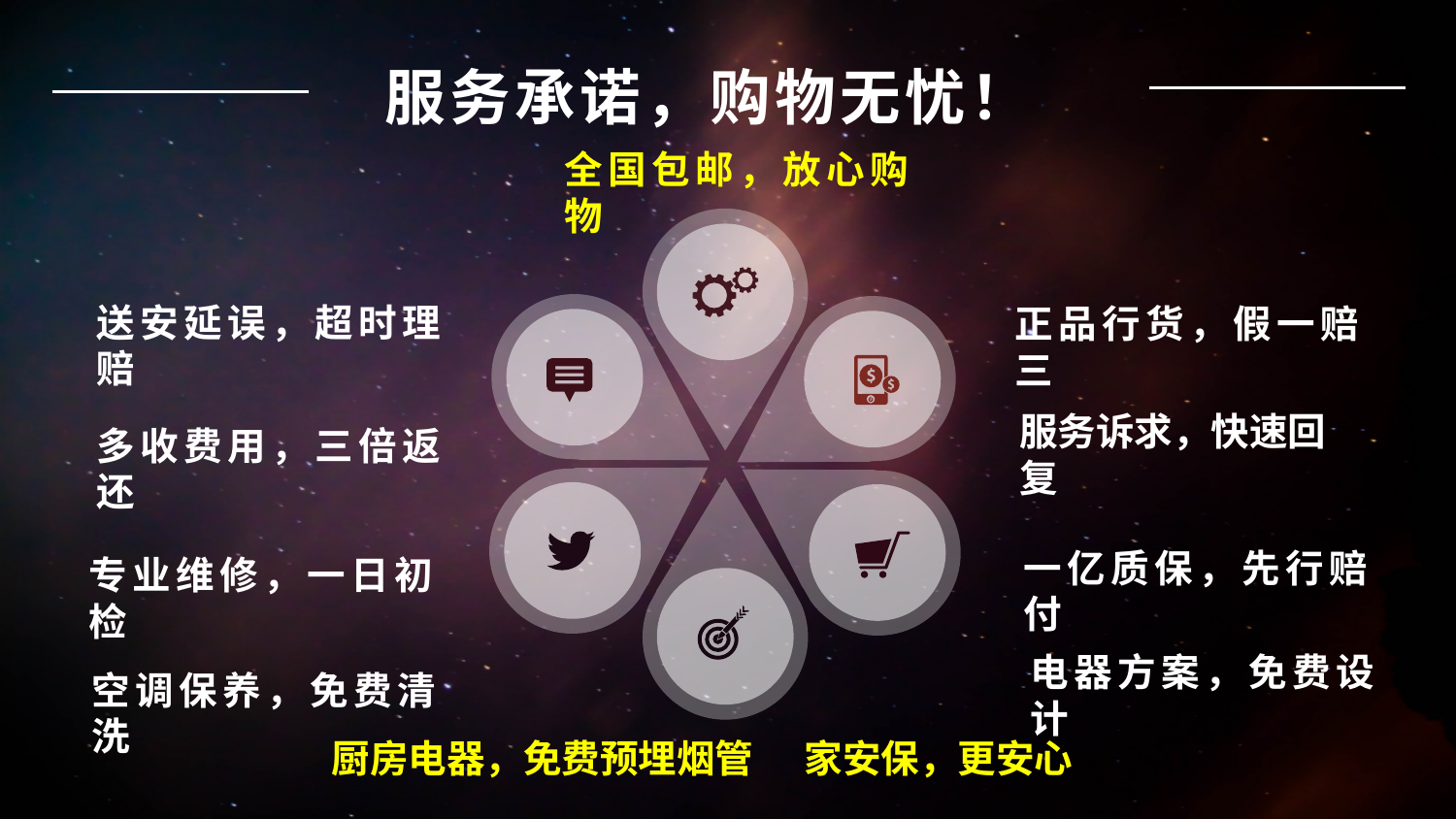

服务承诺，购物无忧！
全国包邮，放心购物

送安延误，超时理赔
正品行货，假一赔三

服务诉求，快速回复

多收费用，三倍返还

一亿质保，先行赔付
专业维修，一日初检

电器方案，免费设计
空调保养，免费清洗
厨房电器，免费预埋烟管
家安保，更安心